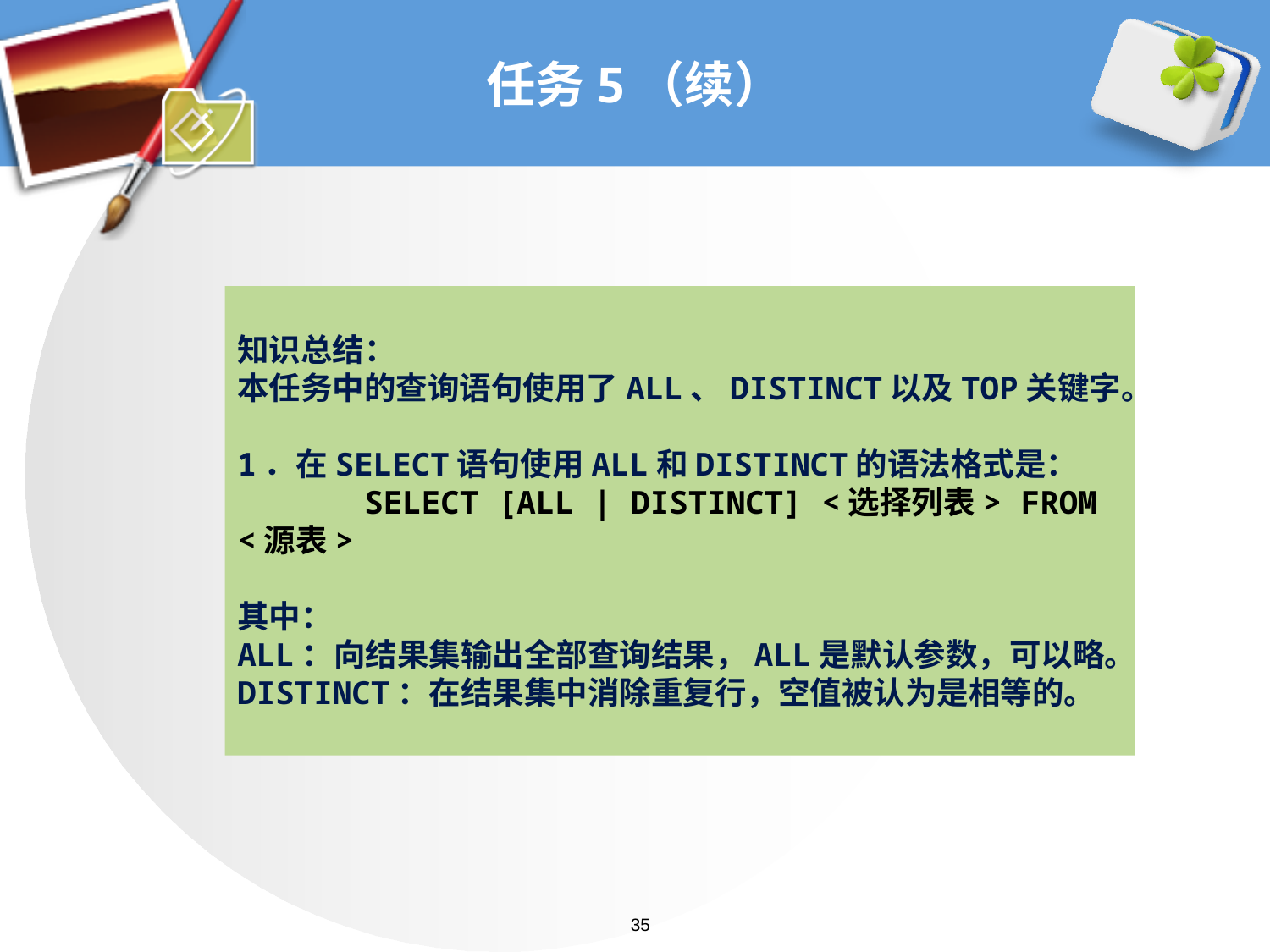

# 任务5（续）

知识总结：
本任务中的查询语句使用了ALL、DISTINCT以及TOP关键字。

1．在SELECT语句使用ALL和DISTINCT的语法格式是：
	SELECT [ALL | DISTINCT] <选择列表> FROM <源表>

其中：
ALL：向结果集输出全部查询结果，ALL是默认参数，可以略。DISTINCT：在结果集中消除重复行，空值被认为是相等的。

35